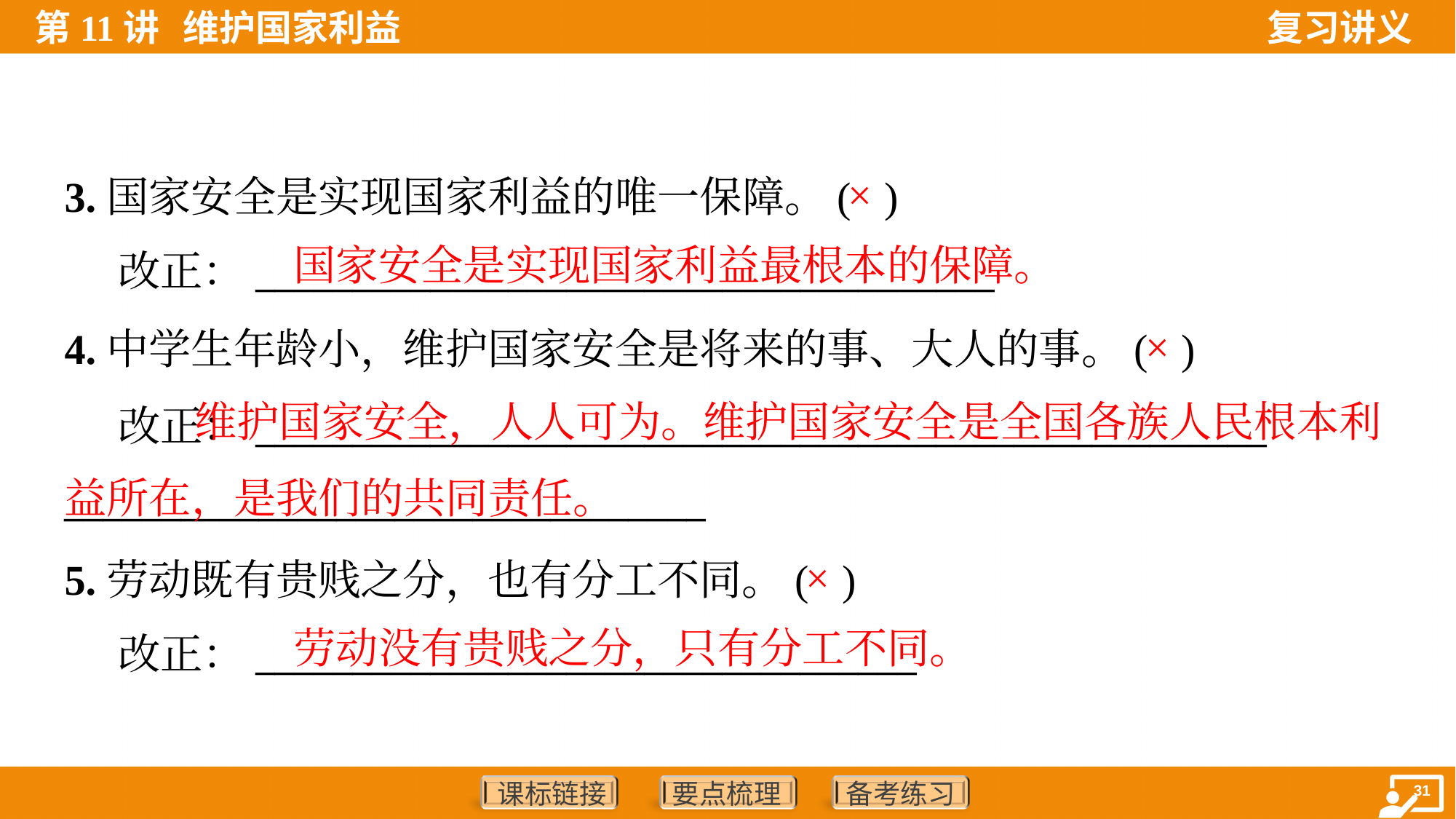

3.国家安全是实现国家利益的唯一保障。(   )
    改正：______________________________________
×
国家安全是实现国家利益最根本的保障。
4.中学生年龄小，维护国家安全是将来的事、大人的事。(   )
    改正：____________________________________________________
_________________________________
×
           维护国家安全，人人可为。维护国家安全是全国各族人民根本利益所在，是我们的共同责任。
5.劳动既有贵贱之分，也有分工不同。(   )
    改正：__________________________________
×
劳动没有贵贱之分，只有分工不同。